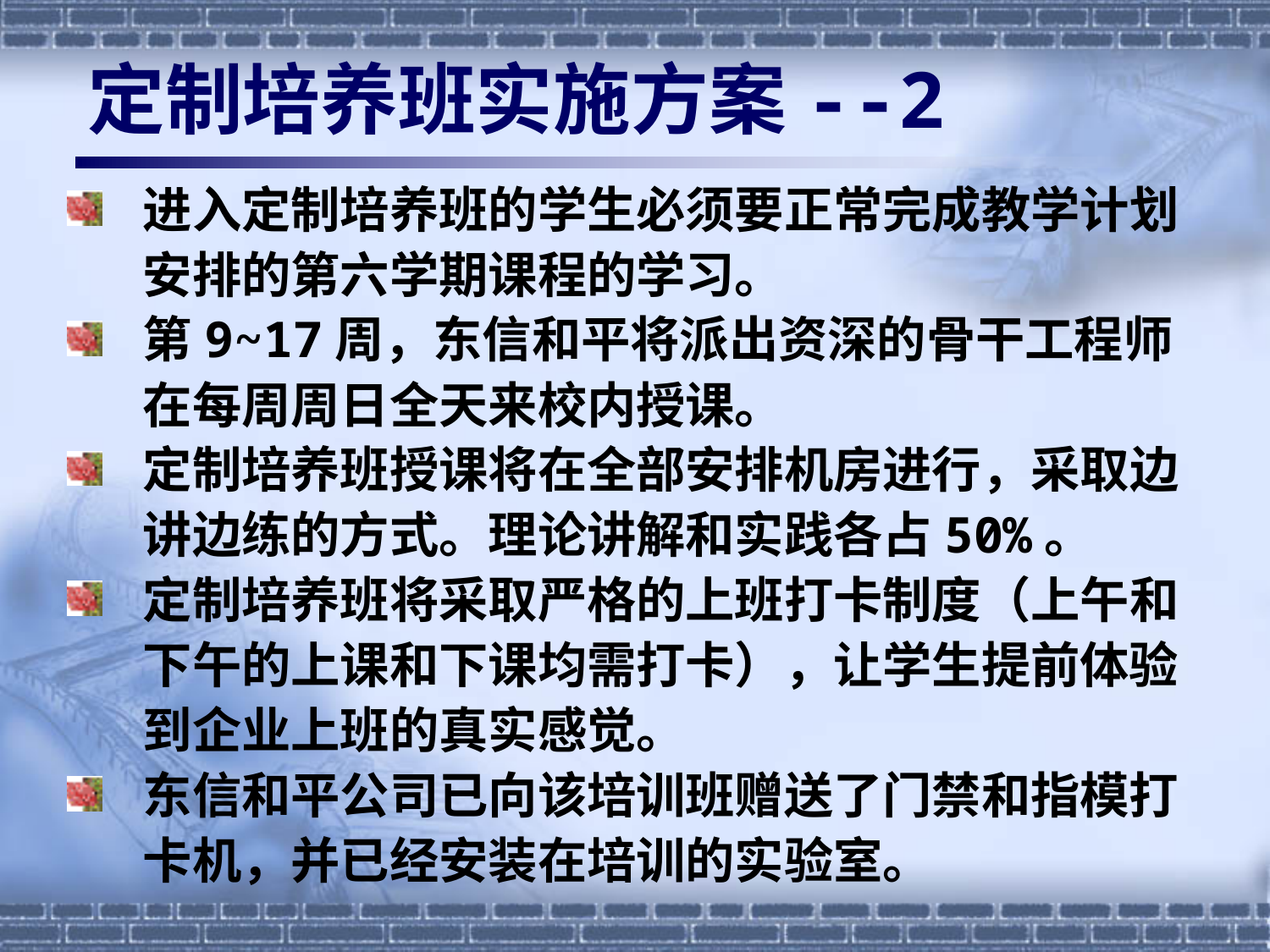

# 定制培养班实施方案--2
进入定制培养班的学生必须要正常完成教学计划安排的第六学期课程的学习。
第9~17周，东信和平将派出资深的骨干工程师在每周周日全天来校内授课。
定制培养班授课将在全部安排机房进行，采取边讲边练的方式。理论讲解和实践各占50%。
定制培养班将采取严格的上班打卡制度（上午和下午的上课和下课均需打卡），让学生提前体验到企业上班的真实感觉。
东信和平公司已向该培训班赠送了门禁和指模打卡机，并已经安装在培训的实验室。